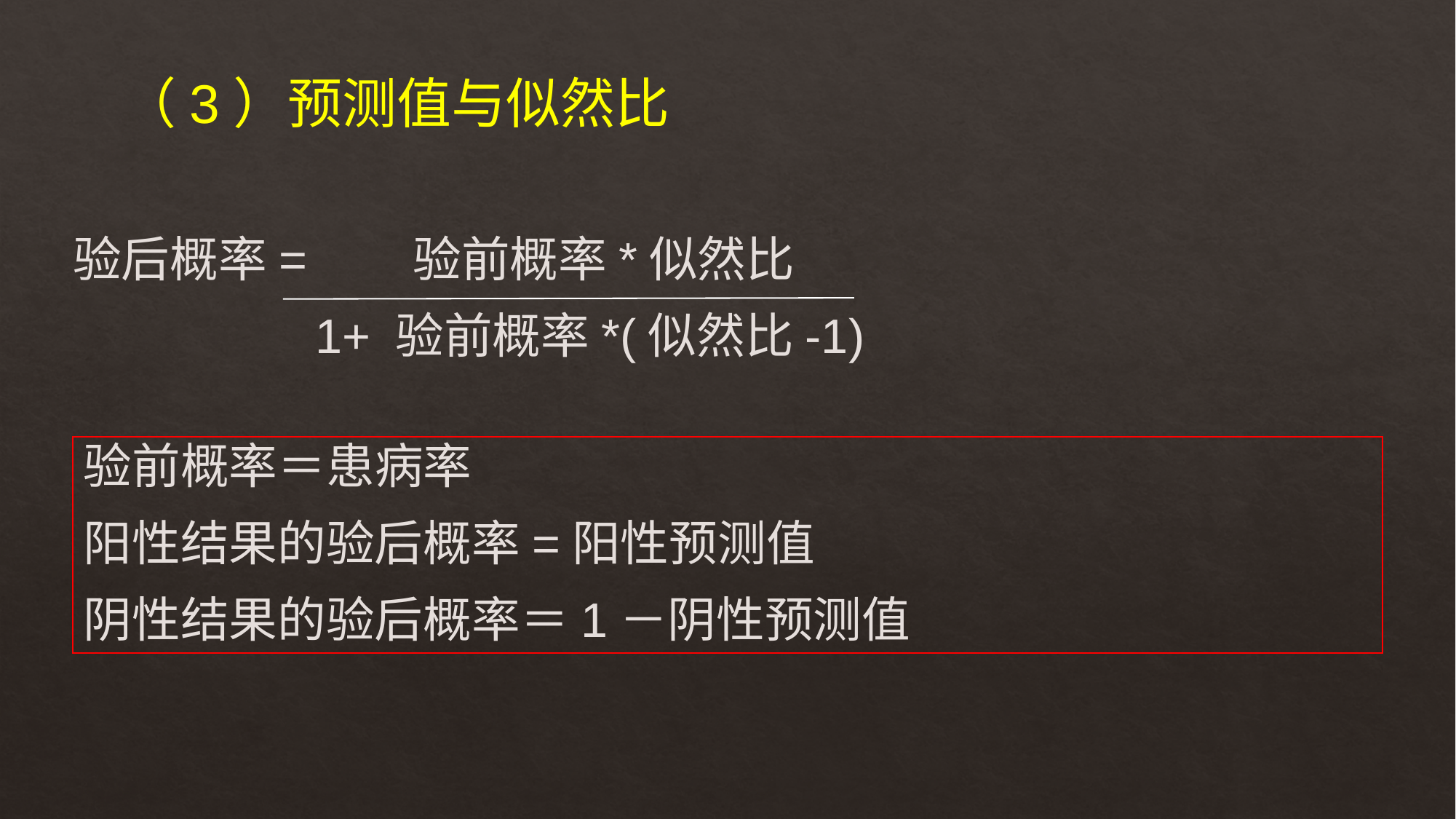

（3）预测值与似然比
验后概率=       验前概率*似然比
                  1+ 验前概率*(似然比-1)

验前概率＝患病率
阳性结果的验后概率=阳性预测值
阴性结果的验后概率＝1－阴性预测值